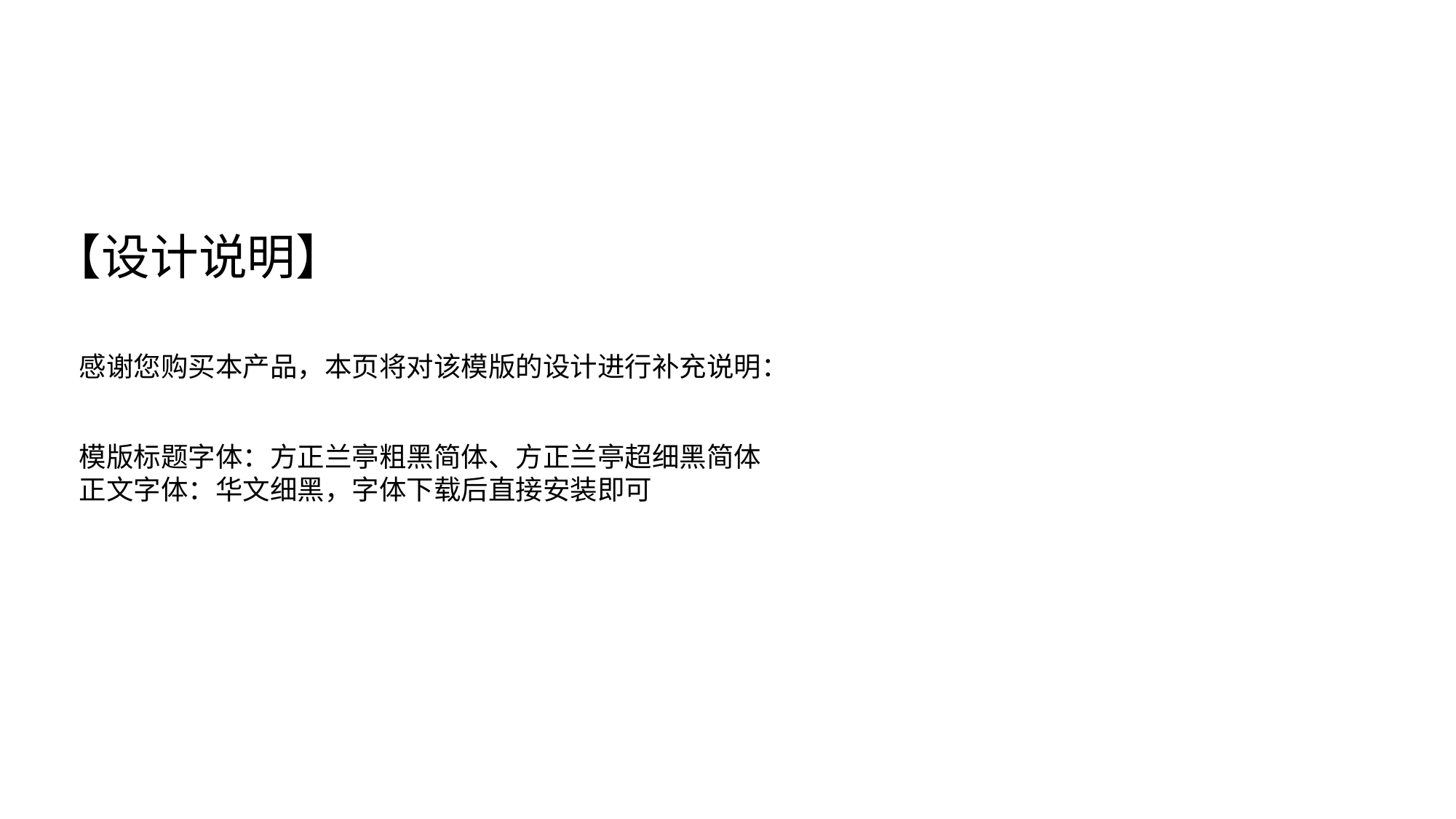

【设计说明】
感谢您购买本产品，本页将对该模版的设计进行补充说明：
模版标题字体：方正兰亭粗黑简体、方正兰亭超细黑简体
正文字体：华文细黑，字体下载后直接安装即可